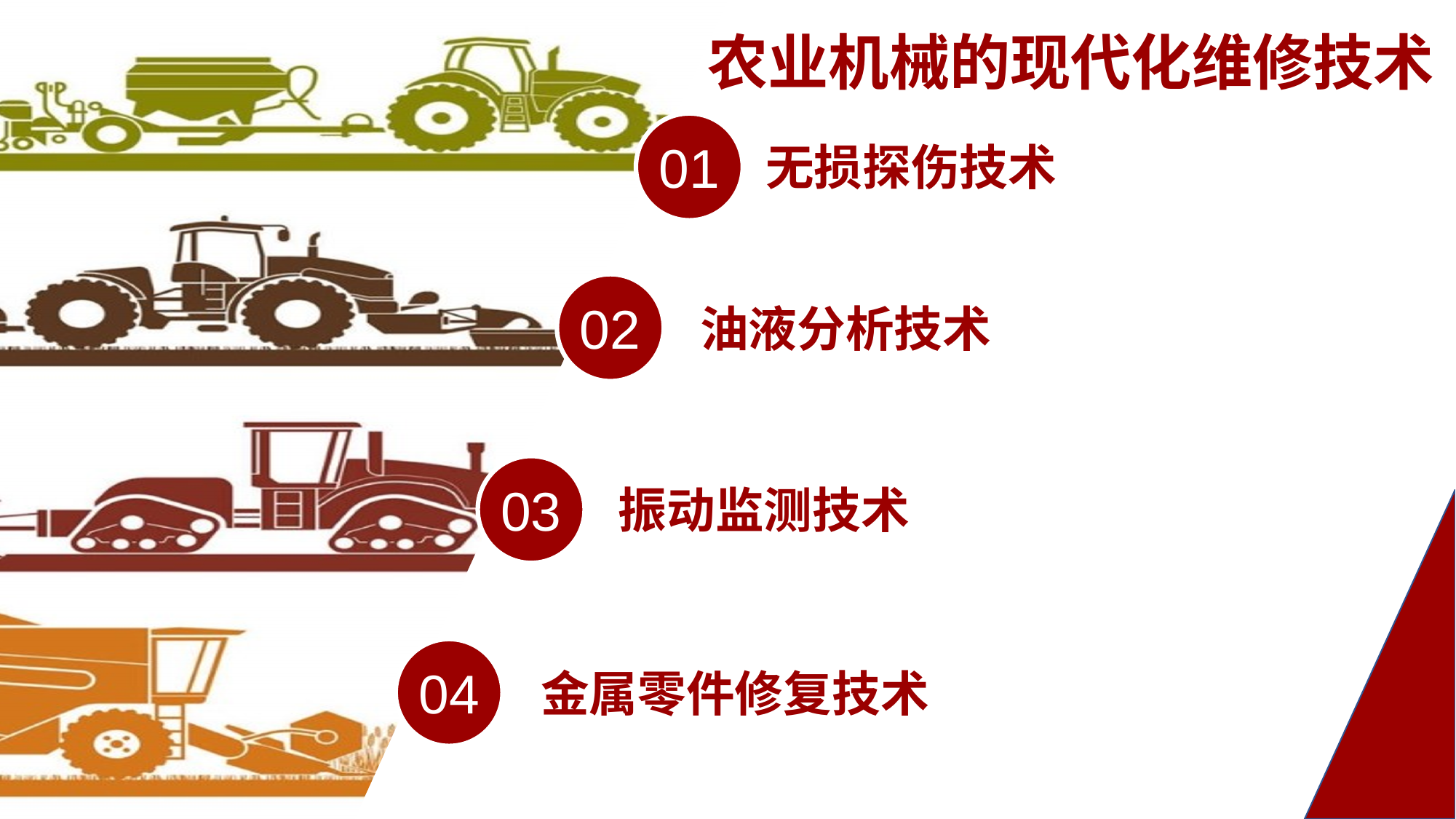

农业机械的现代化维修技术

01
无损探伤技术

02
油液分析技术

03
振动监测技术

04
金属零件修复技术